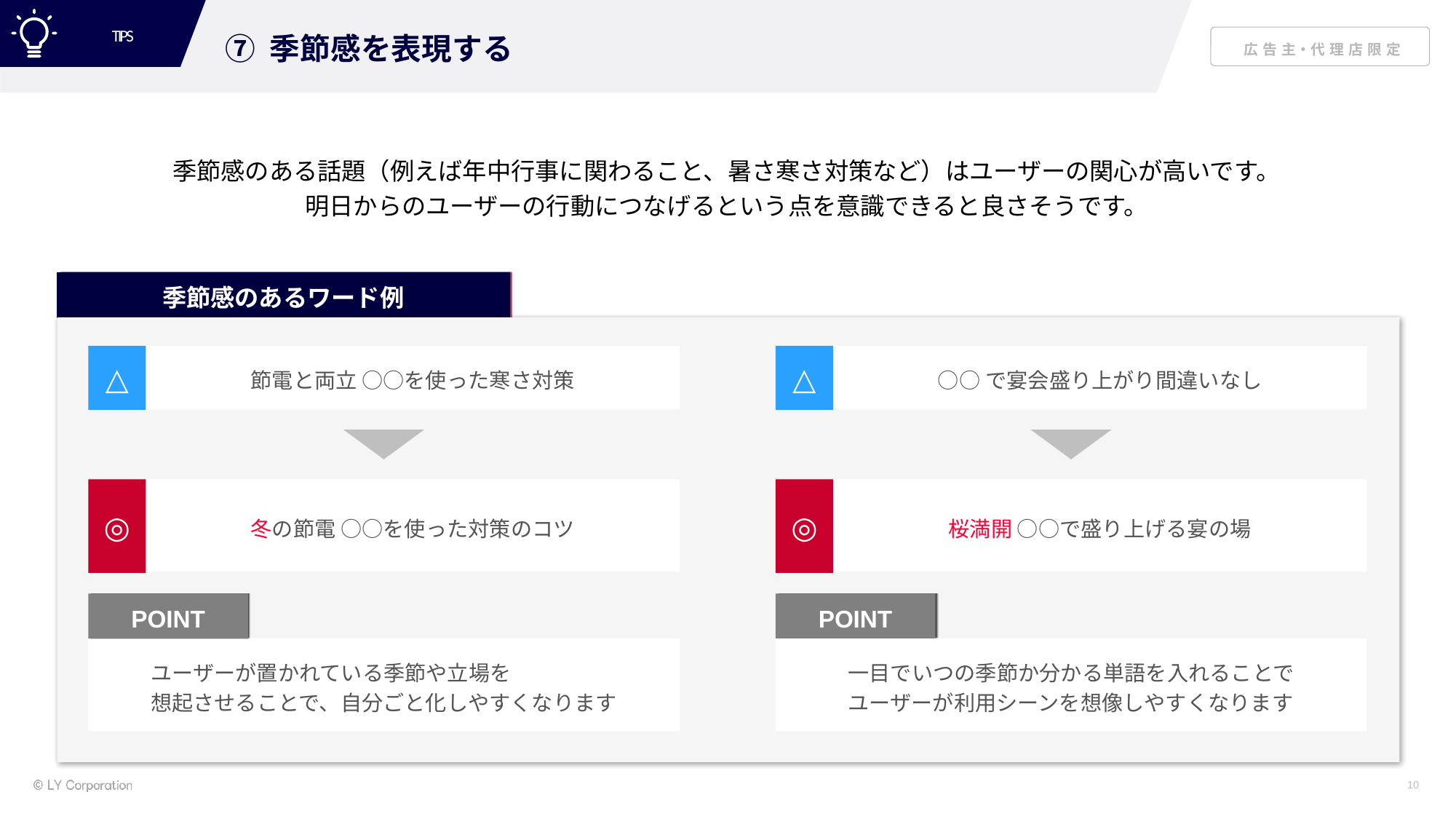

TIPS
⑦ 季節感を表現する
季節感のある話題（例えば年中行事に関わること、暑さ寒さ対策など）はユーザーの関心が高いです。
明日からのユーザーの行動につなげるという点を意識できると良さそうです。
季節感のあるワード例

△
節電と両立 ○○を使った寒さ対策
△
○○で宴会盛り上がり間違いなし

◎
冬の節電 ○○を使った対策のコツ
◎
桜満開 ○○で盛り上げる宴の場
POINT
POINT
ユーザーが置かれている季節や立場を
想起させることで、自分ごと化しやすくなります
一目でいつの季節か分かる単語を入れることで
ユーザーが利用シーンを想像しやすくなります